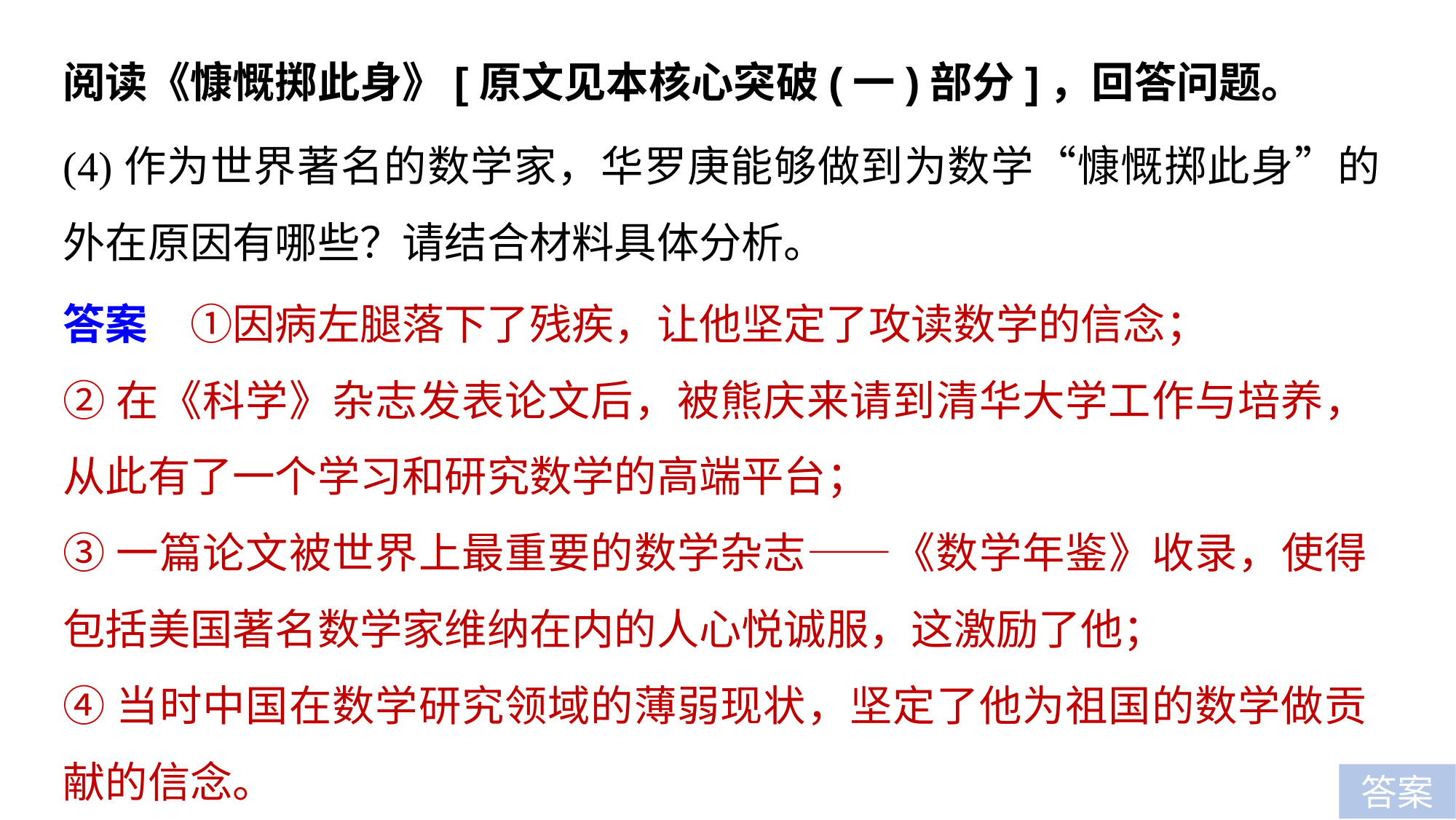

阅读《慷慨掷此身》[原文见本核心突破(一)部分]，回答问题。
(4)作为世界著名的数学家，华罗庚能够做到为数学“慷慨掷此身”的外在原因有哪些？请结合材料具体分析。
答案　①因病左腿落下了残疾，让他坚定了攻读数学的信念；
②在《科学》杂志发表论文后，被熊庆来请到清华大学工作与培养，从此有了一个学习和研究数学的高端平台；
③一篇论文被世界上最重要的数学杂志——《数学年鉴》收录，使得包括美国著名数学家维纳在内的人心悦诚服，这激励了他；
④当时中国在数学研究领域的薄弱现状，坚定了他为祖国的数学做贡献的信念。
答案